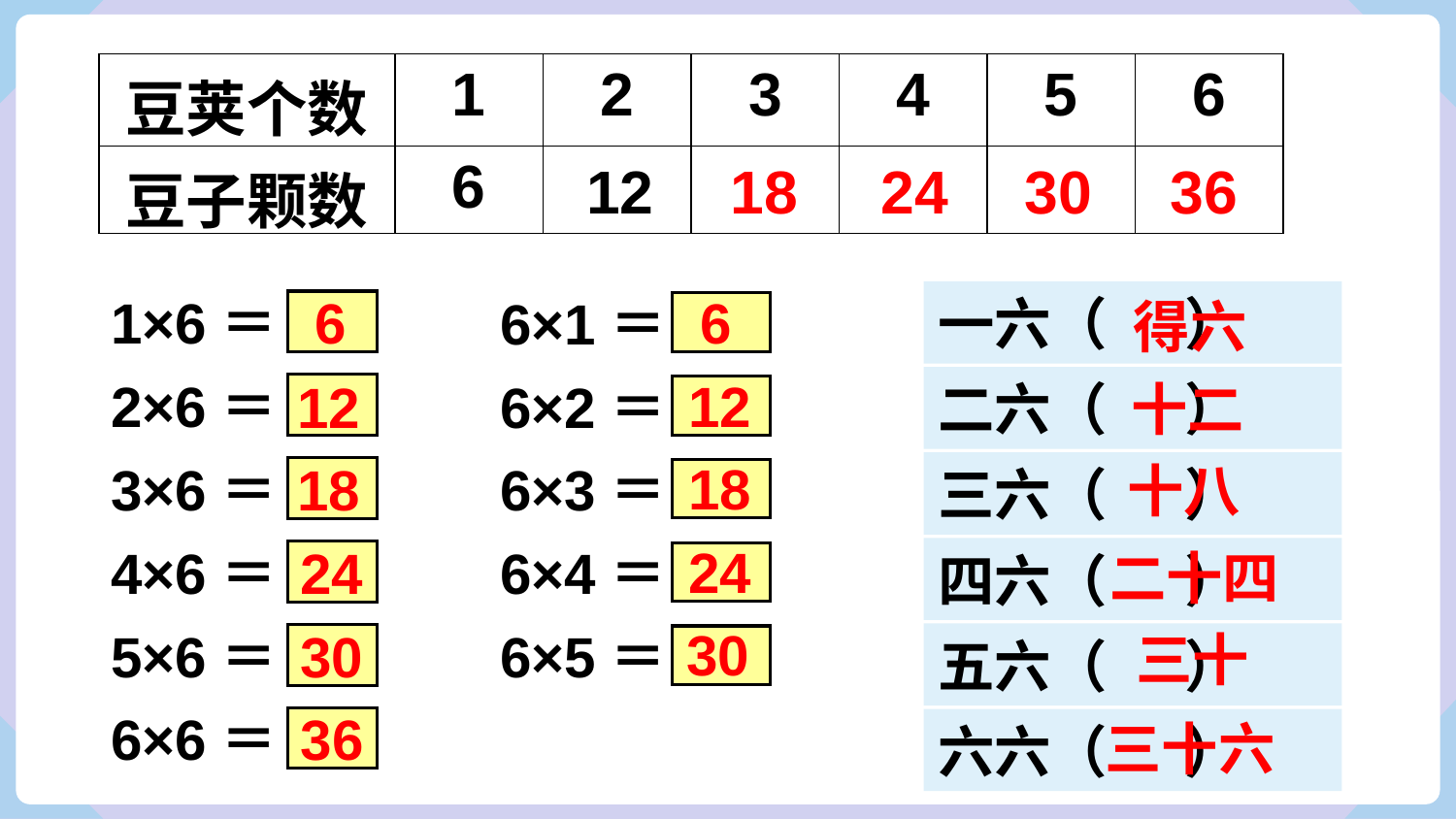

| 豆荚个数 | 1 | 2 | 3 | 4 | 5 | 6 |
| --- | --- | --- | --- | --- | --- | --- |
| 豆子颗数 | 6 |  |  |  |  |  |
18
24
30
36
12
1×6＝
6
6
6×1＝
一六（      ）
得六

12
2×6＝
12
6×2＝
十二
二六（      ）

18
3×6＝
18
6×3＝
十八
三六（      ）

24
4×6＝
24
6×4＝
二十四
四六（      ）

30
5×6＝
30
6×5＝
三十
五六（      ）

6×6＝
36
三十六

六六（      ）